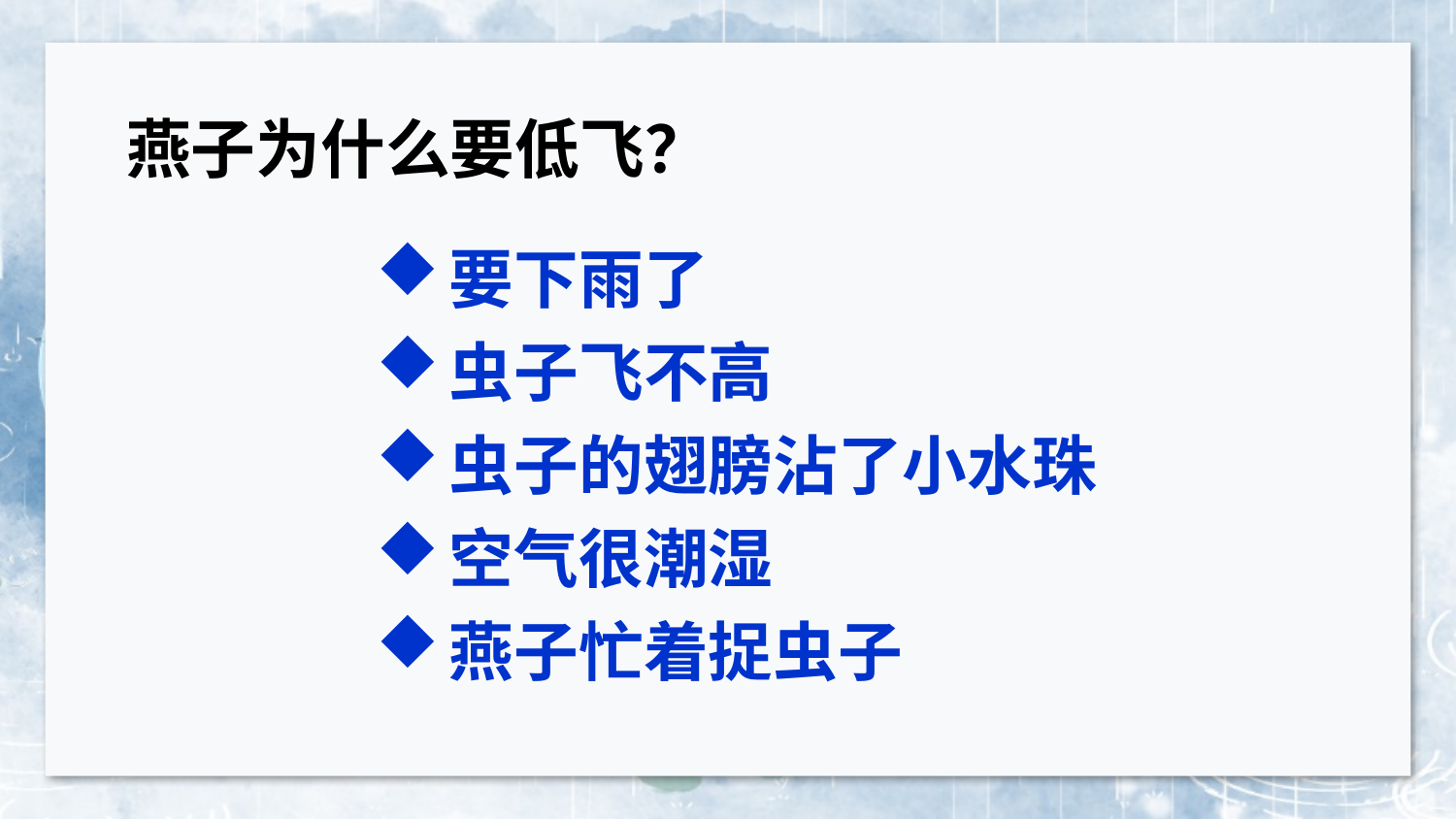

燕子为什么要低飞？
要下雨了
虫子飞不高
虫子的翅膀沾了小水珠
空气很潮湿
燕子忙着捉虫子